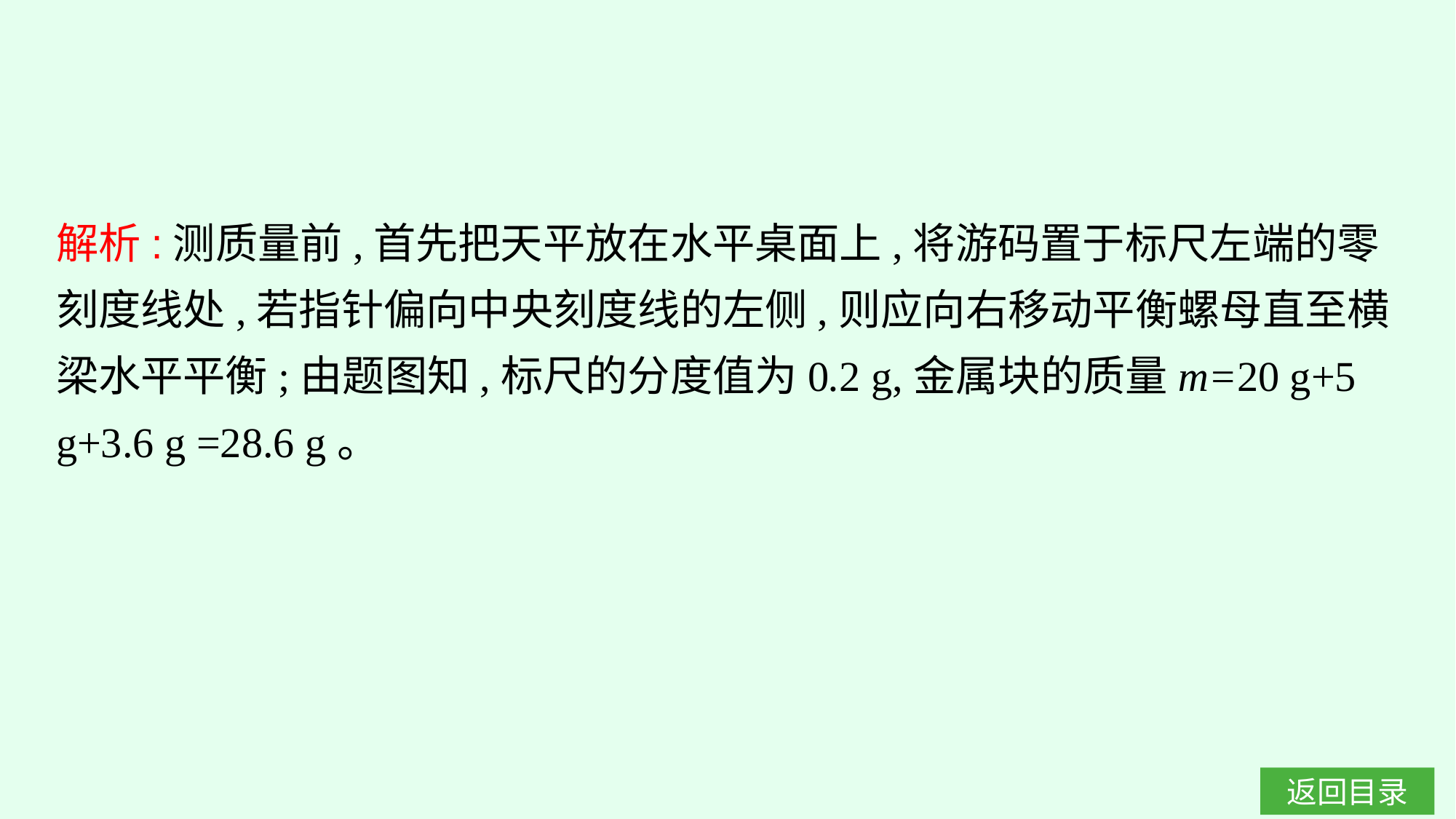

解析:测质量前,首先把天平放在水平桌面上,将游码置于标尺左端的零刻度线处,若指针偏向中央刻度线的左侧,则应向右移动平衡螺母直至横梁水平平衡;由题图知,标尺的分度值为0.2 g,金属块的质量m=20 g+5 g+3.6 g =28.6 g。